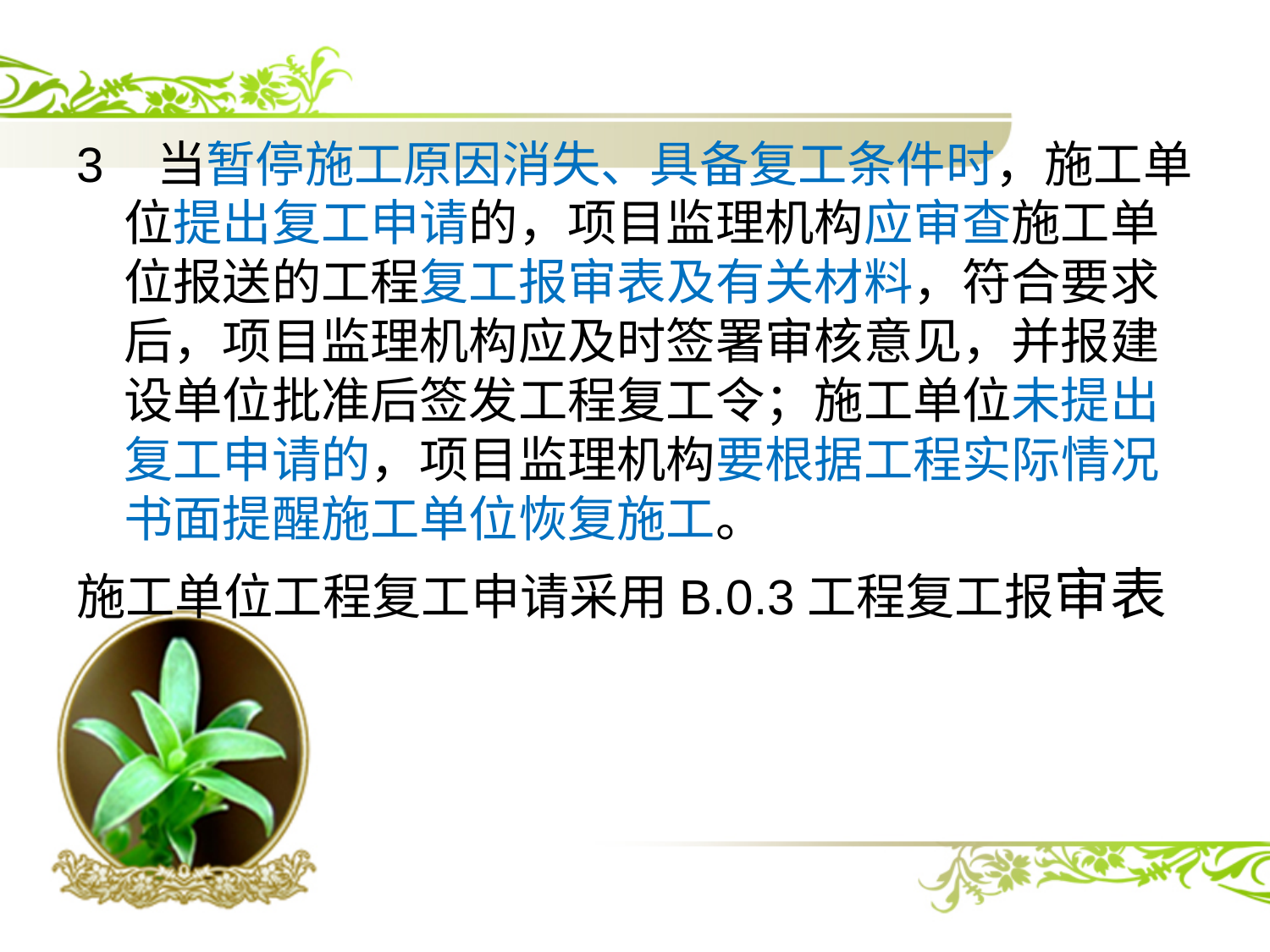

3   当暂停施工原因消失、具备复工条件时，施工单位提出复工申请的，项目监理机构应审查施工单位报送的工程复工报审表及有关材料，符合要求后，项目监理机构应及时签署审核意见，并报建设单位批准后签发工程复工令；施工单位未提出复工申请的，项目监理机构要根据工程实际情况书面提醒施工单位恢复施工。
施工单位工程复工申请采用B.0.3工程复工报审表